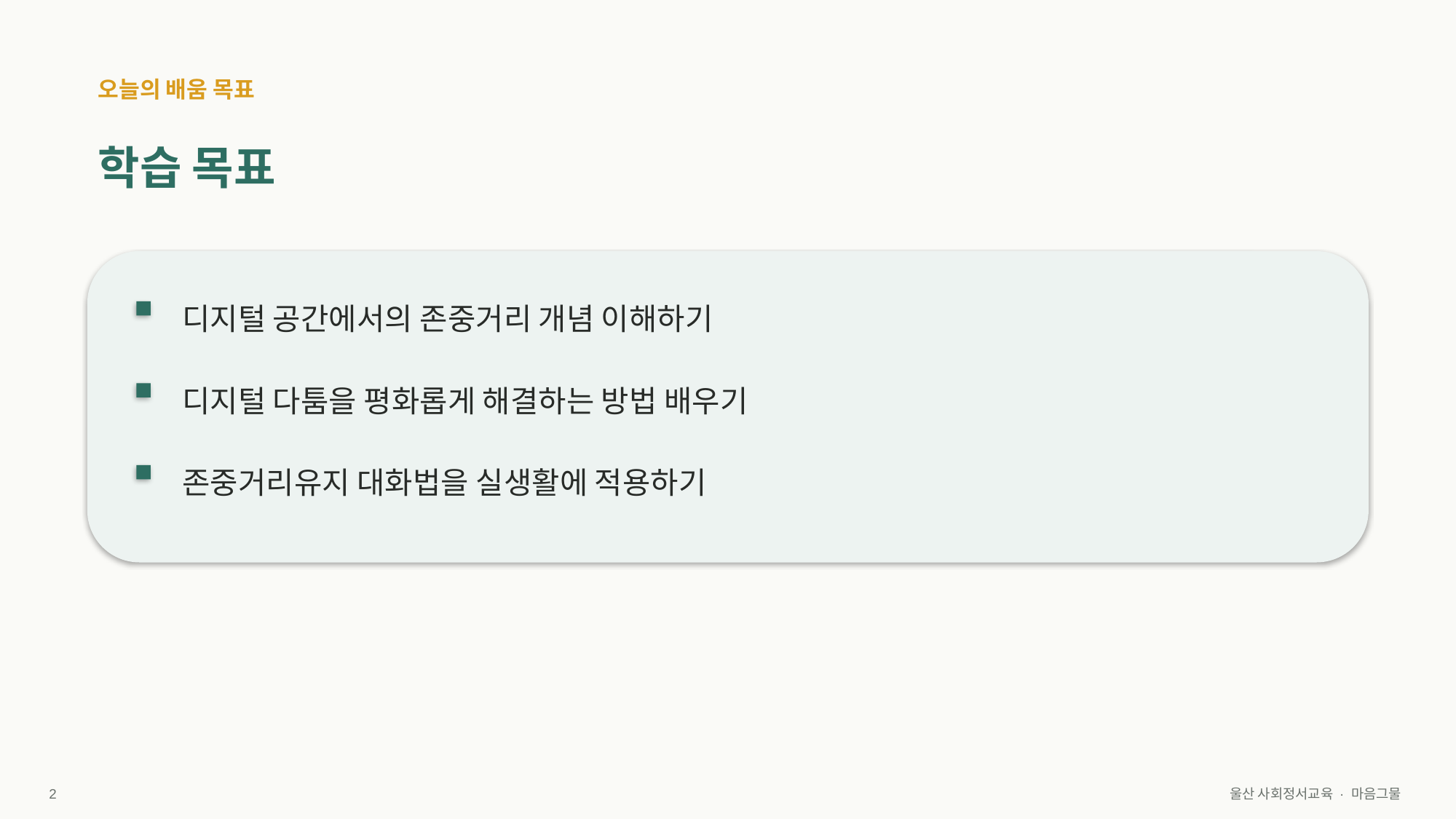

오늘의 배움 목표
학습 목표

디지털 공간에서의 존중거리 개념 이해하기

디지털 다툼을 평화롭게 해결하는 방법 배우기

존중거리유지 대화법을 실생활에 적용하기

2
울산 사회정서교육 · 마음그물